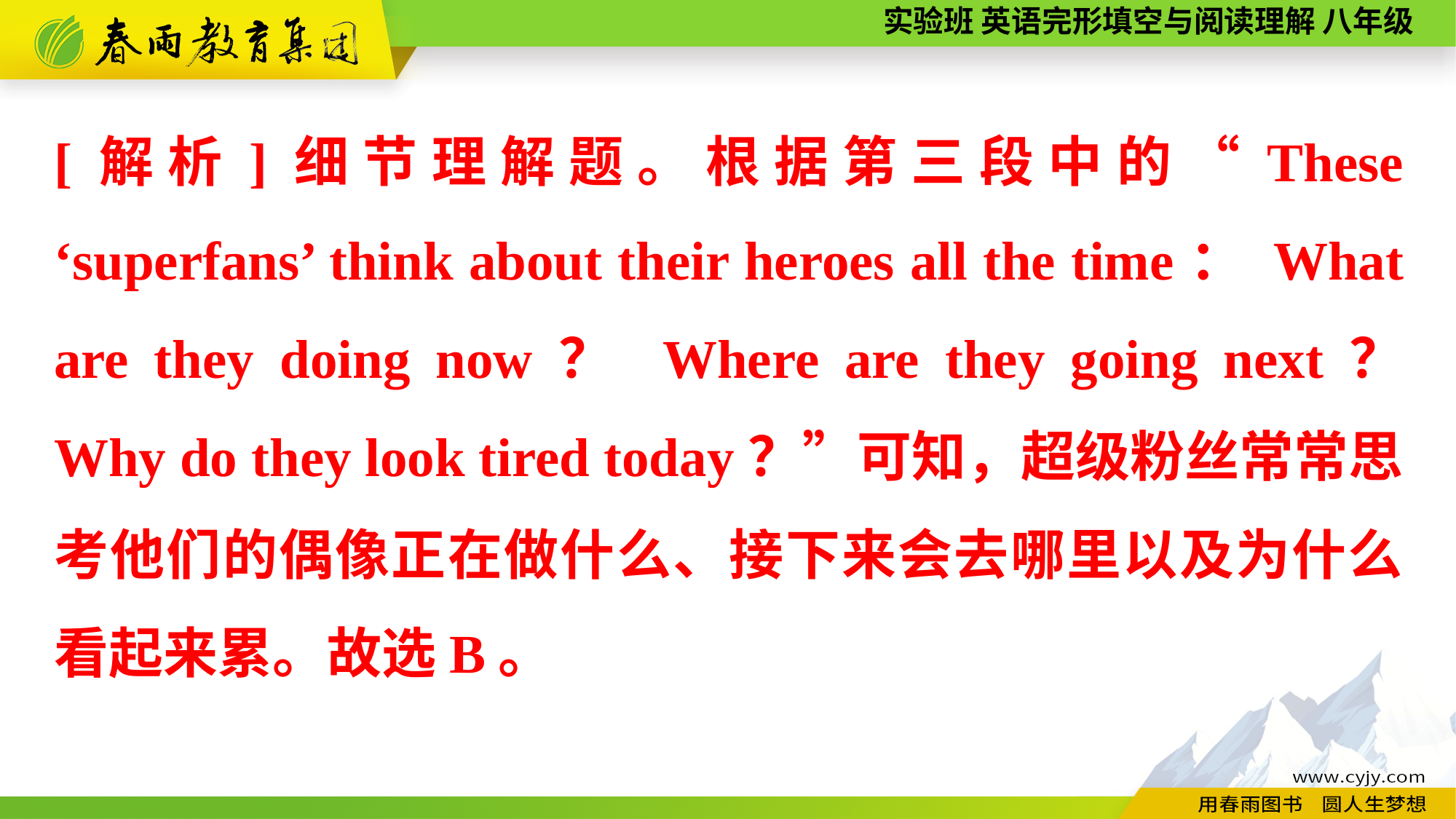

[解析]细节理解题。根据第三段中的“These ‘superfans’ think about their heroes all the time： What are they doing now？ Where are they going next？ Why do they look tired today？”可知，超级粉丝常常思考他们的偶像正在做什么、接下来会去哪里以及为什么看起来累。故选B。